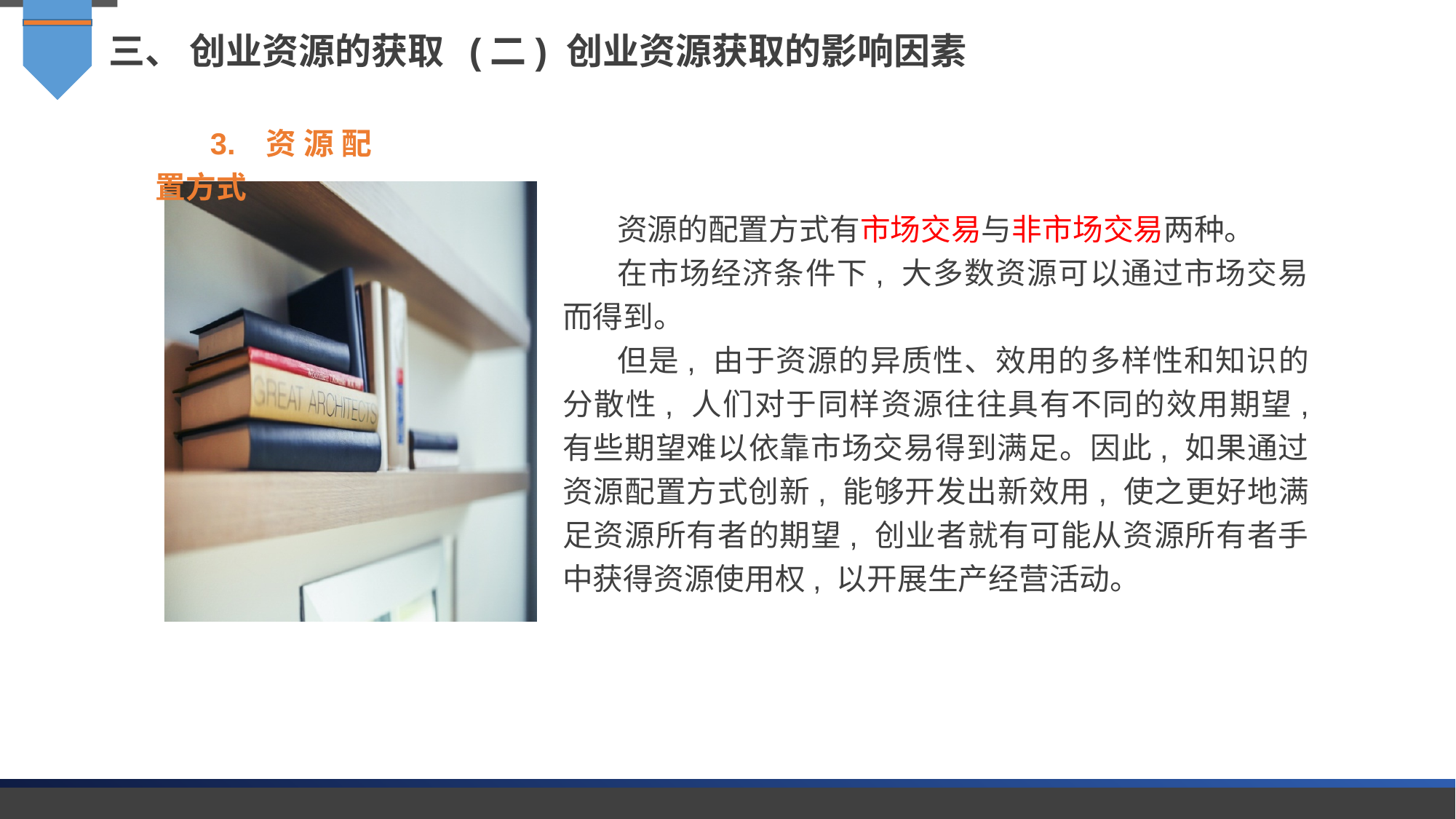

三、 创业资源的获取  (二) 创业资源获取的影响因素
3. 资源配置方式

资源的配置方式有市场交易与非市场交易两种。
在市场经济条件下, 大多数资源可以通过市场交易而得到。
但是, 由于资源的异质性、效用的多样性和知识的分散性, 人们对于同样资源往往具有不同的效用期望, 有些期望难以依靠市场交易得到满足。因此, 如果通过资源配置方式创新, 能够开发出新效用, 使之更好地满足资源所有者的期望, 创业者就有可能从资源所有者手中获得资源使用权, 以开展生产经营活动。